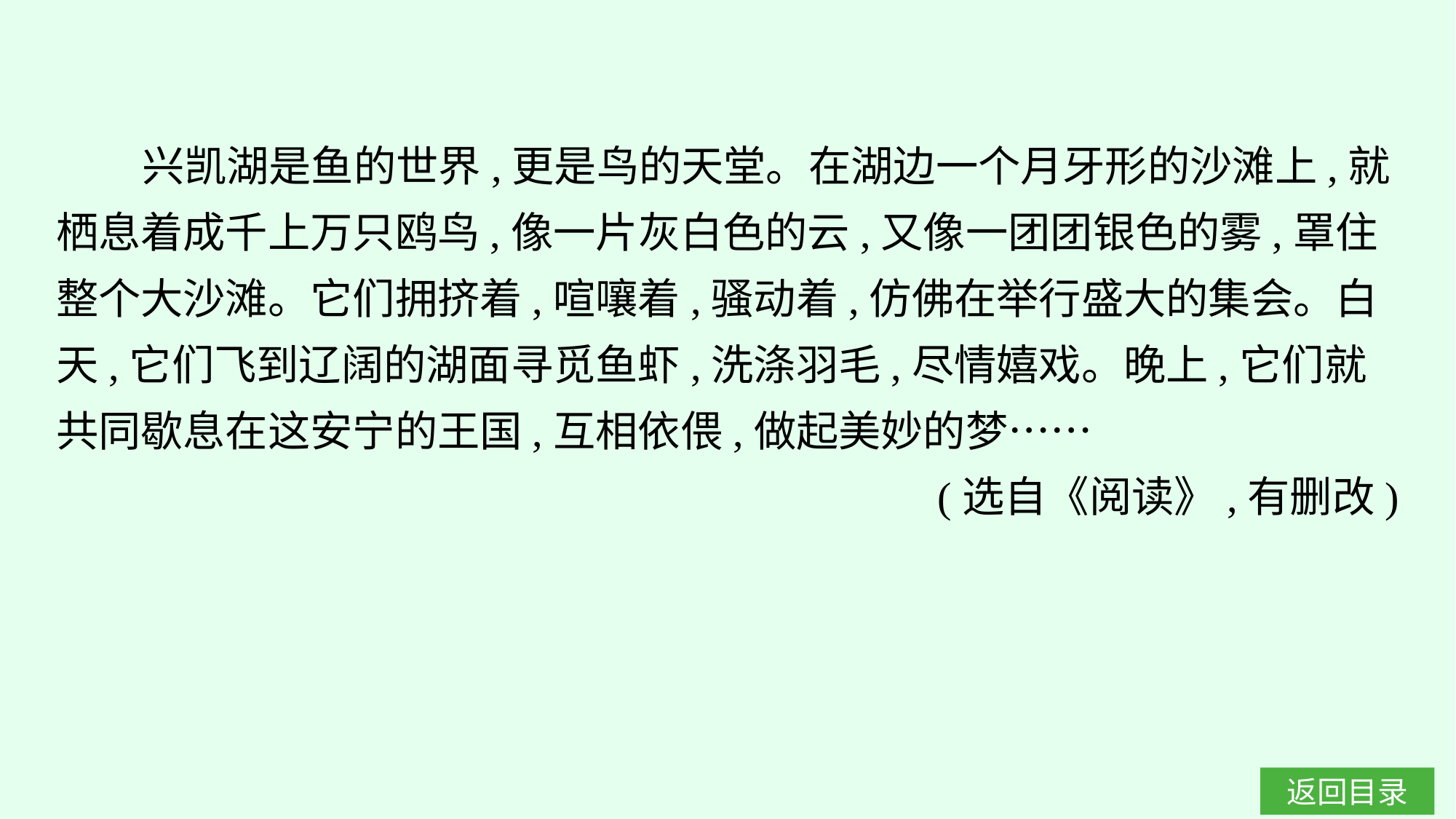

兴凯湖是鱼的世界,更是鸟的天堂。在湖边一个月牙形的沙滩上,就栖息着成千上万只鸥鸟,像一片灰白色的云,又像一团团银色的雾,罩住整个大沙滩。它们拥挤着,喧嚷着,骚动着,仿佛在举行盛大的集会。白天,它们飞到辽阔的湖面寻觅鱼虾,洗涤羽毛,尽情嬉戏。晚上,它们就共同歇息在这安宁的王国,互相依偎,做起美妙的梦……
(选自《阅读》,有删改)